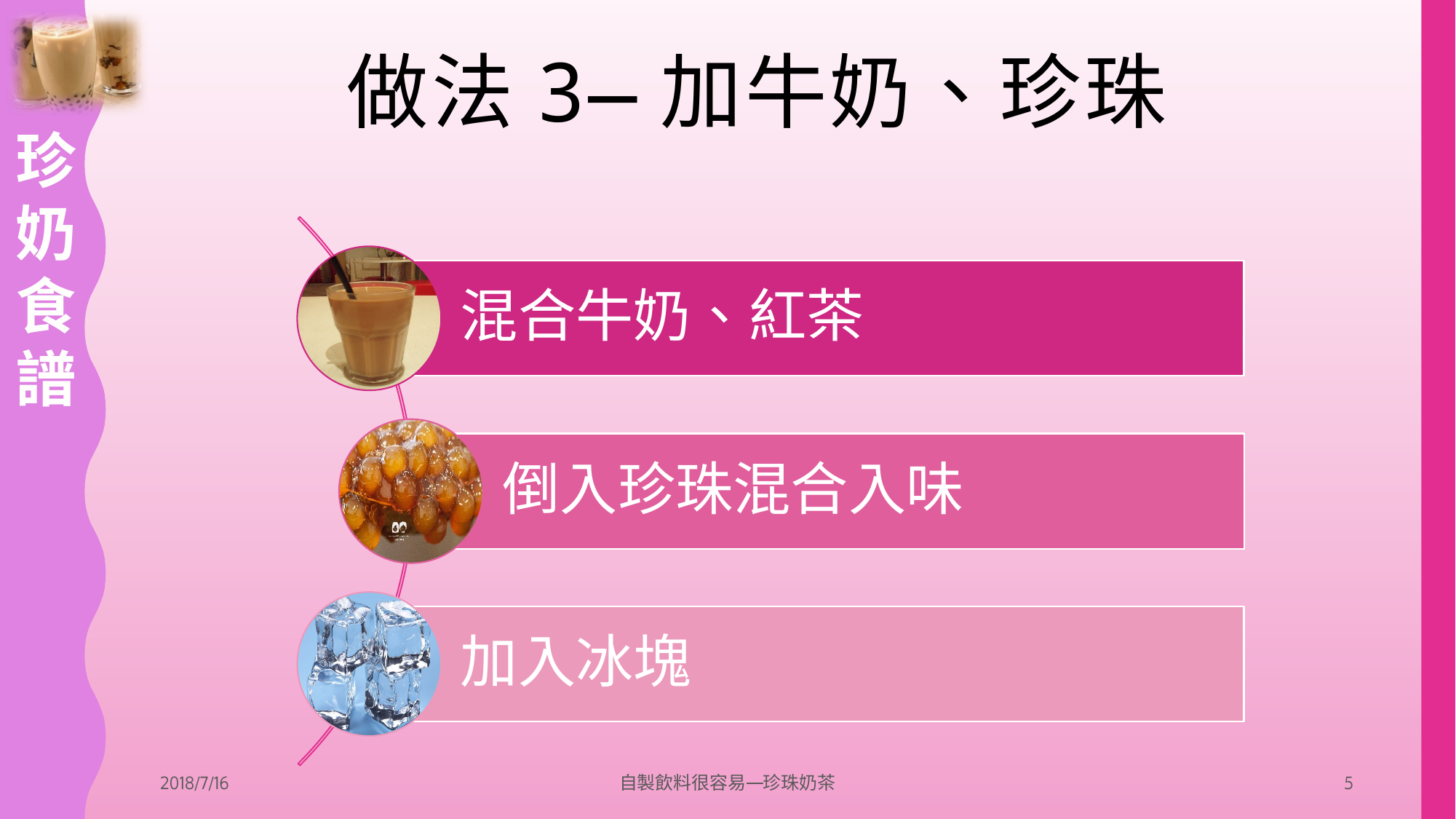

# 做法3—加牛奶、珍珠
混合牛奶、紅茶
倒入珍珠混合入味
加入冰塊
2018/7/16
自製飲料很容易—珍珠奶茶
5